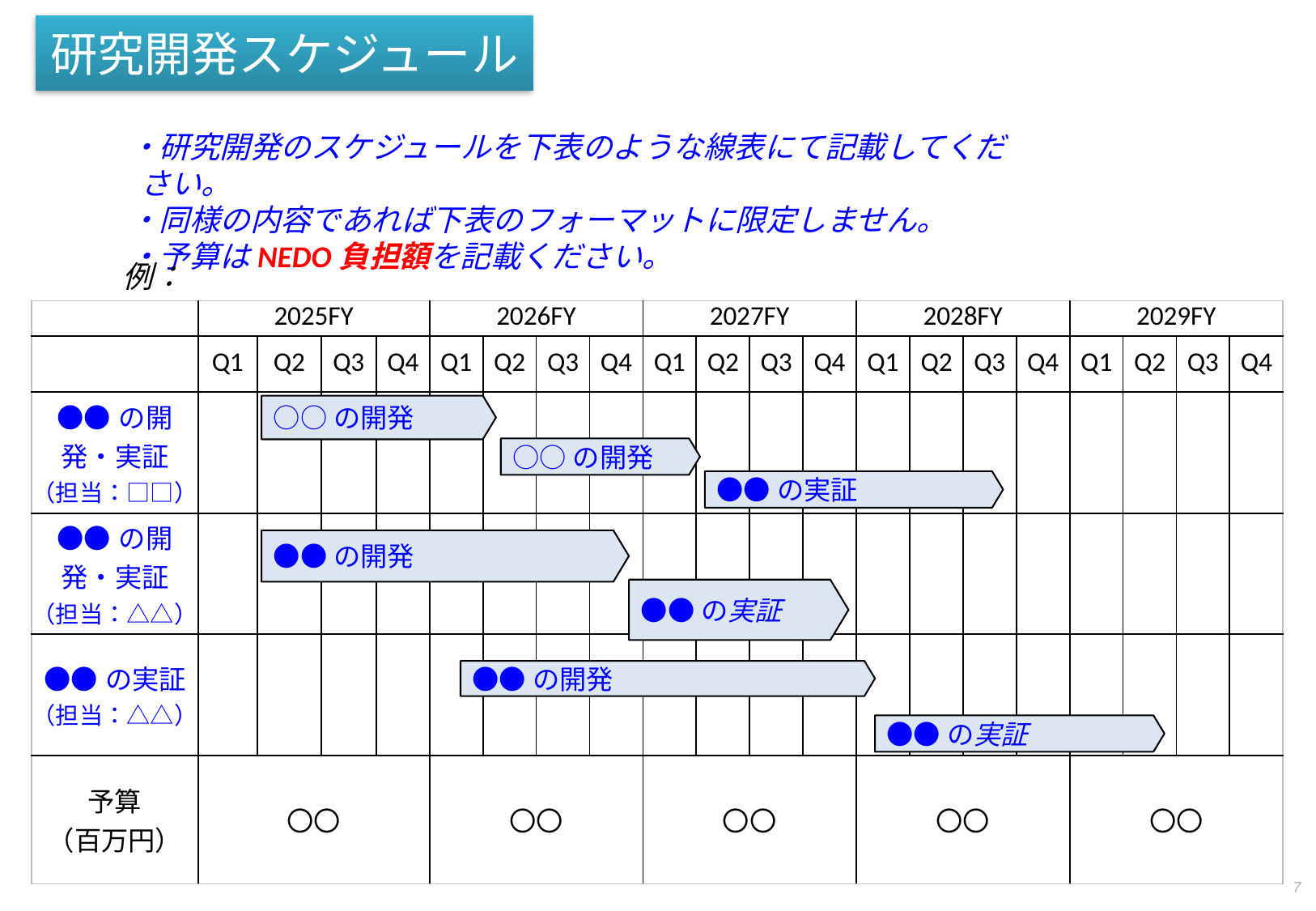

# 研究開発スケジュール
・研究開発のスケジュールを下表のような線表にて記載してください。
・同様の内容であれば下表のフォーマットに限定しません。
・予算はNEDO負担額を記載ください。
例：
|  | 2025FY |  |  |  | 2026FY |  |  |  | 2027FY |  |  |  | 2028FY |  |  |  | 2029FY |  |  |  |
| --- | --- | --- | --- | --- | --- | --- | --- | --- | --- | --- | --- | --- | --- | --- | --- | --- | --- | --- | --- | --- |
|  | Q1 | Q2 | Q3 | Q4 | Q1 | Q2 | Q3 | Q4 | Q1 | Q2 | Q3 | Q4 | Q1 | Q2 | Q3 | Q4 | Q1 | Q2 | Q3 | Q4 |
| ●●の開発・実証 （担当：□□） |  |  |  |  |  |  |  |  |  |  |  |  |  |  |  |  |  |  |  |  |
| ●●の開発・実証 （担当：△△） |  |  |  |  |  |  |  |  |  |  |  |  |  |  |  |  |  |  |  |  |
| ●●の実証 （担当：△△） |  |  |  |  |  |  |  |  |  |  |  |  |  |  |  |  |  |  |  |  |
| 予算 （百万円） | 〇〇 |  |  |  | 〇〇 |  |  |  | 〇〇 |  |  |  | 〇〇 |  |  |  | 〇〇 |  |  |  |
○○の開発
○○の開発
●●の実証
●●の開発
●●の実証
●●の開発
●●の実証
7